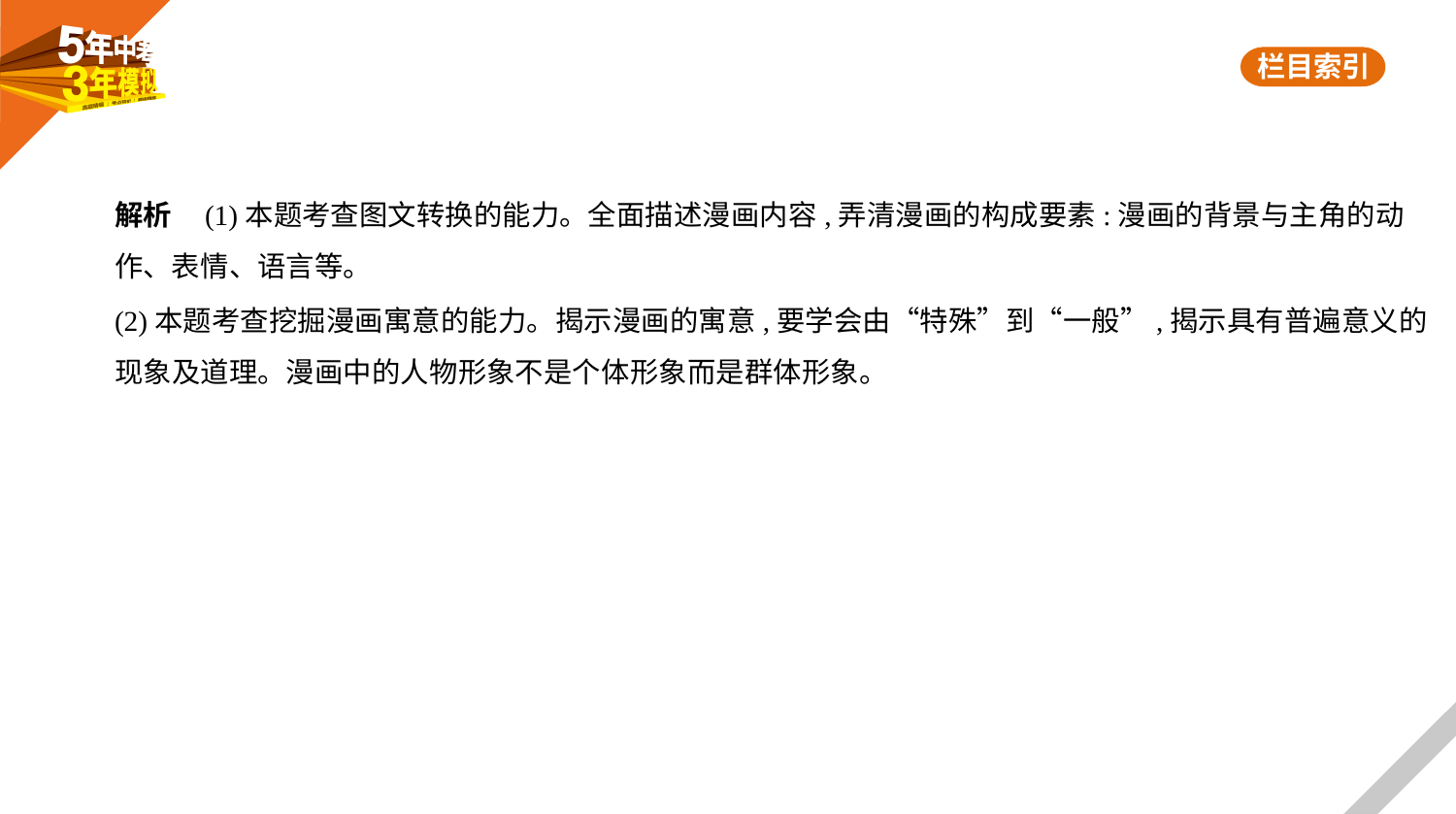

解析    (1)本题考查图文转换的能力。全面描述漫画内容,弄清漫画的构成要素:漫画的背景与主角的动
作、表情、语言等。
(2)本题考查挖掘漫画寓意的能力。揭示漫画的寓意,要学会由“特殊”到“一般”,揭示具有普遍意义的
现象及道理。漫画中的人物形象不是个体形象而是群体形象。